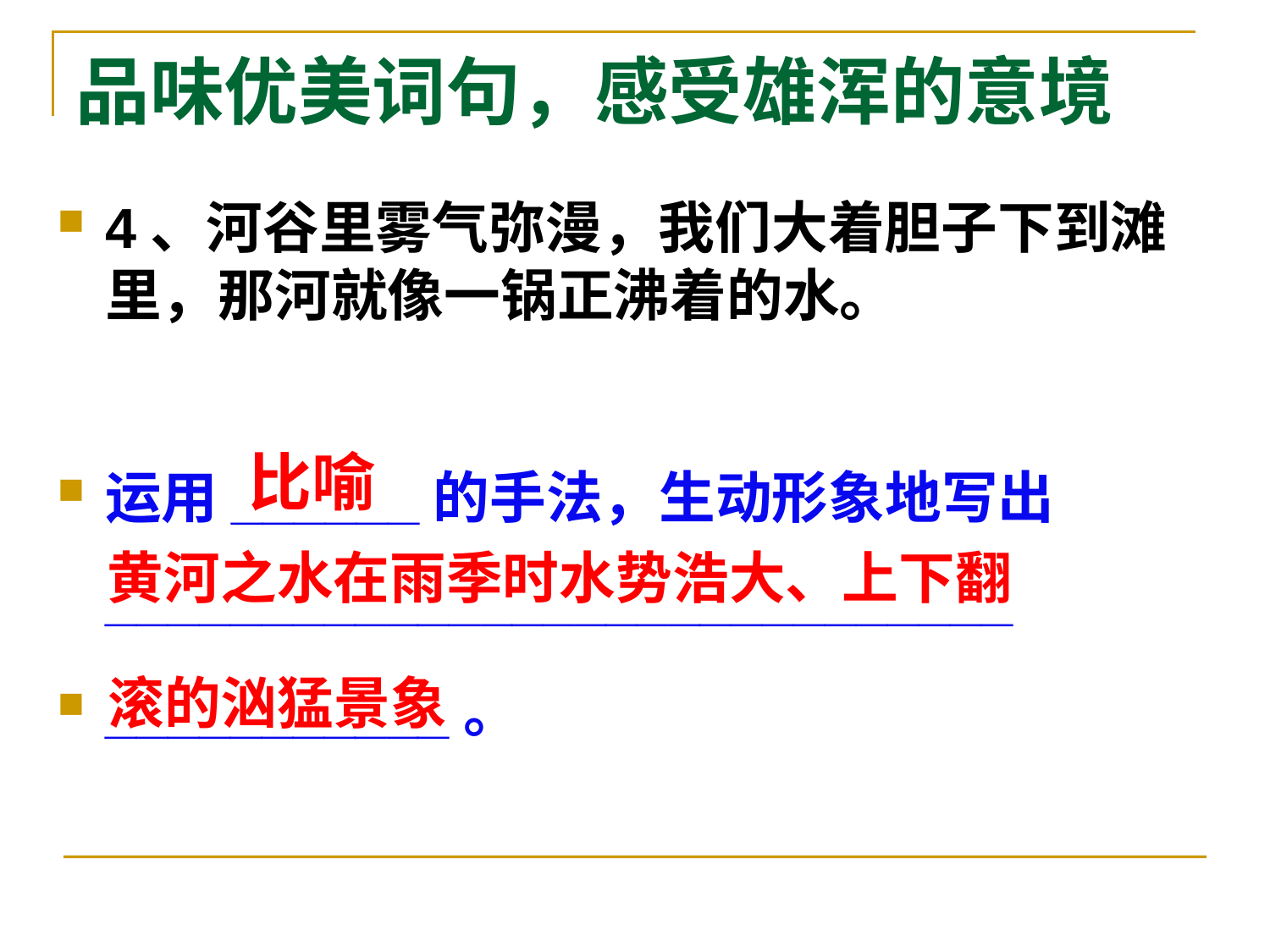

# 品味优美词句，感受雄浑的意境
4、河谷里雾气弥漫，我们大着胆子下到滩里，那河就像一锅正沸着的水。

运用______的手法，生动形象地写出_____________________________
___________。

比喻
黄河之水在雨季时水势浩大、上下翻
滚的汹猛景象